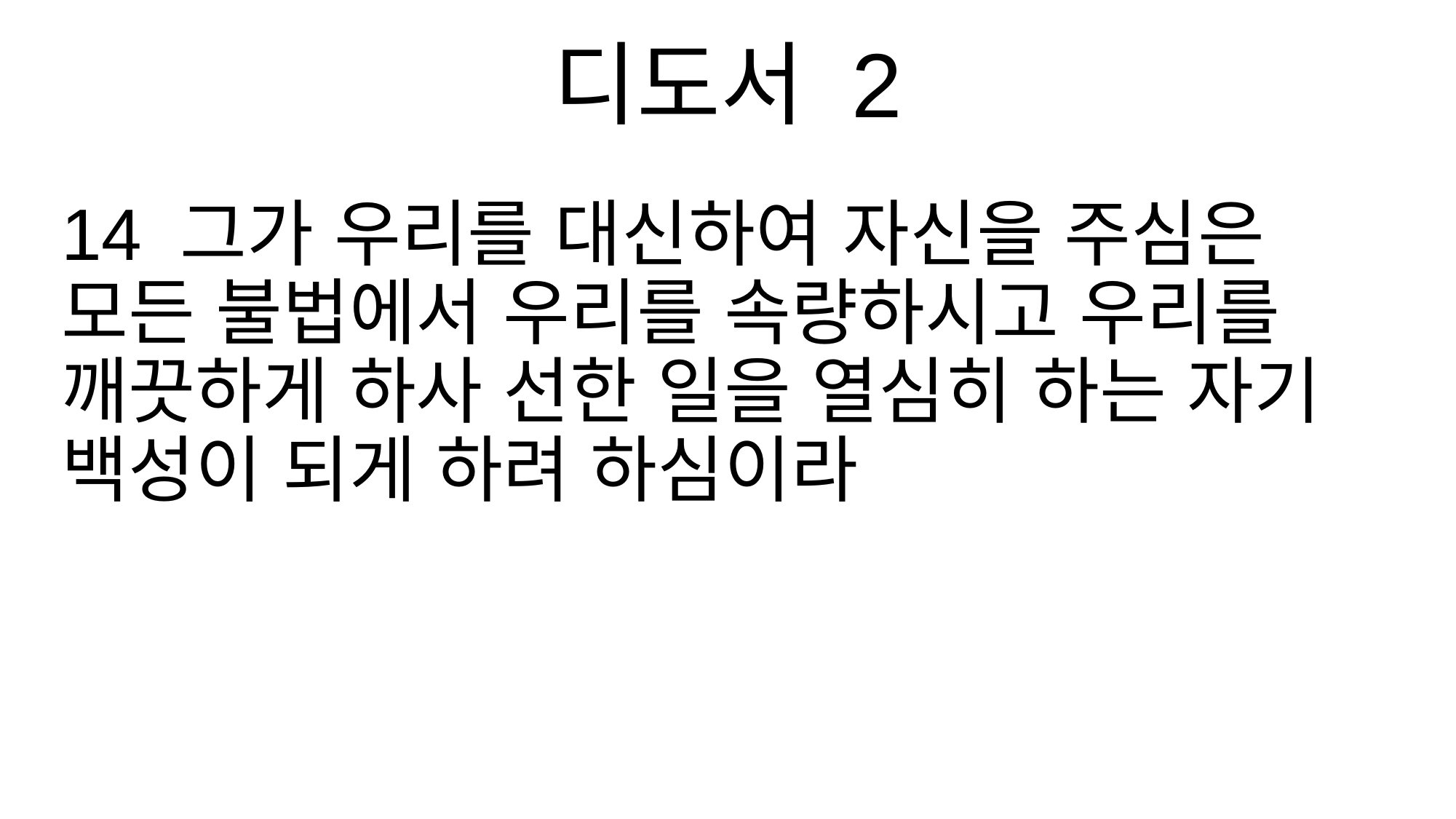

디도서 2
14 그가 우리를 대신하여 자신을 주심은 모든 불법에서 우리를 속량하시고 우리를 깨끗하게 하사 선한 일을 열심히 하는 자기 백성이 되게 하려 하심이라